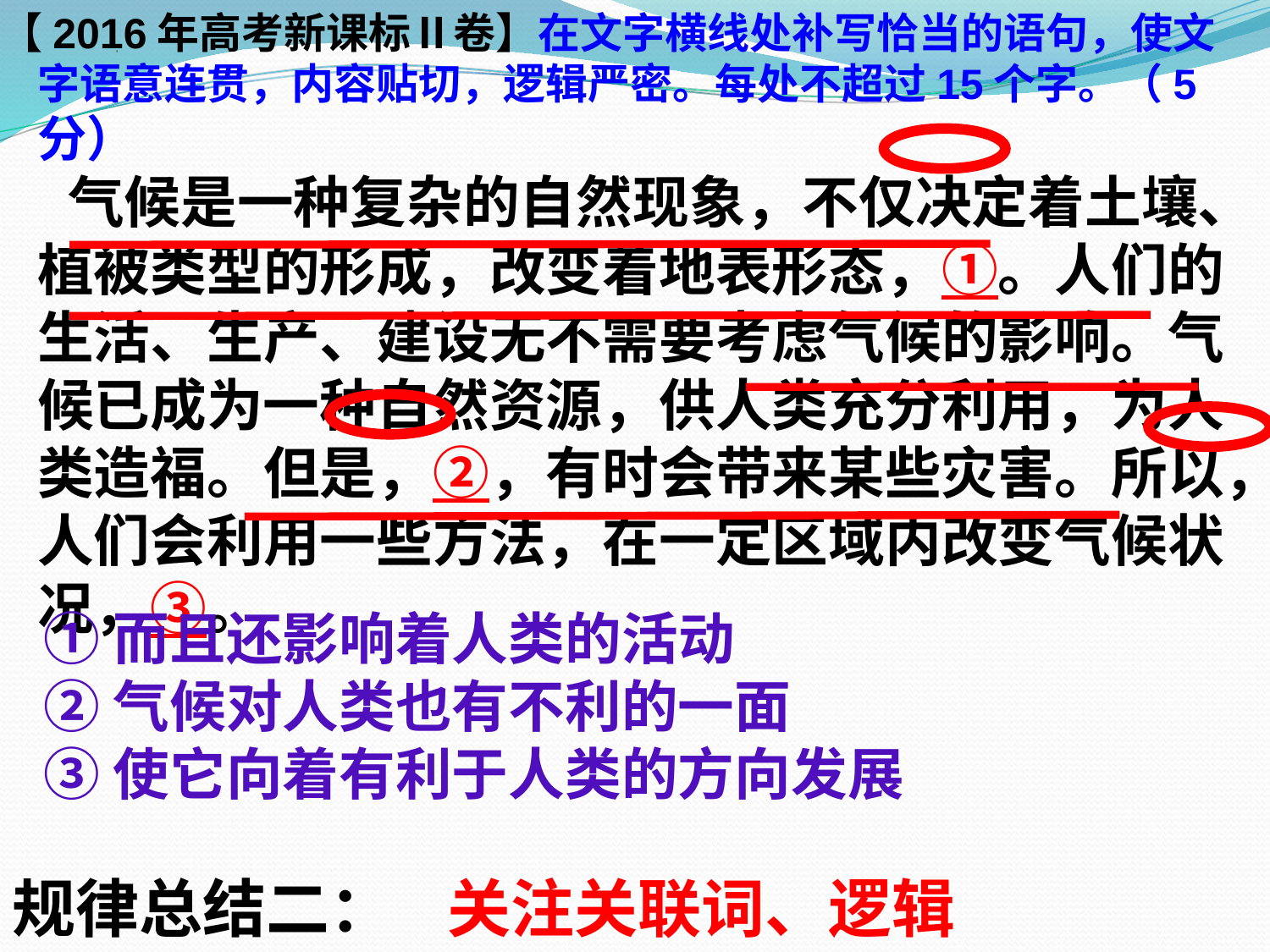

【2016年高考新课标Ⅱ卷】在文字横线处补写恰当的语句，使文字语意连贯，内容贴切，逻辑严密。每处不超过15个字。（5分）
      气候是一种复杂的自然现象，不仅决定着土壤、植被类型的形成，改变着地表形态，①。人们的生活、生产、建设无不需要考虑气候的影响。气候已成为一种自然资源，供人类充分利用，为人类造福。但是，②，有时会带来某些灾害。所以，人们会利用一些方法，在一定区域内改变气候状况，③。

①而且还影响着人类的活动
②气候对人类也有不利的一面
③使它向着有利于人类的方向发展
规律总结二：
关注关联词、逻辑